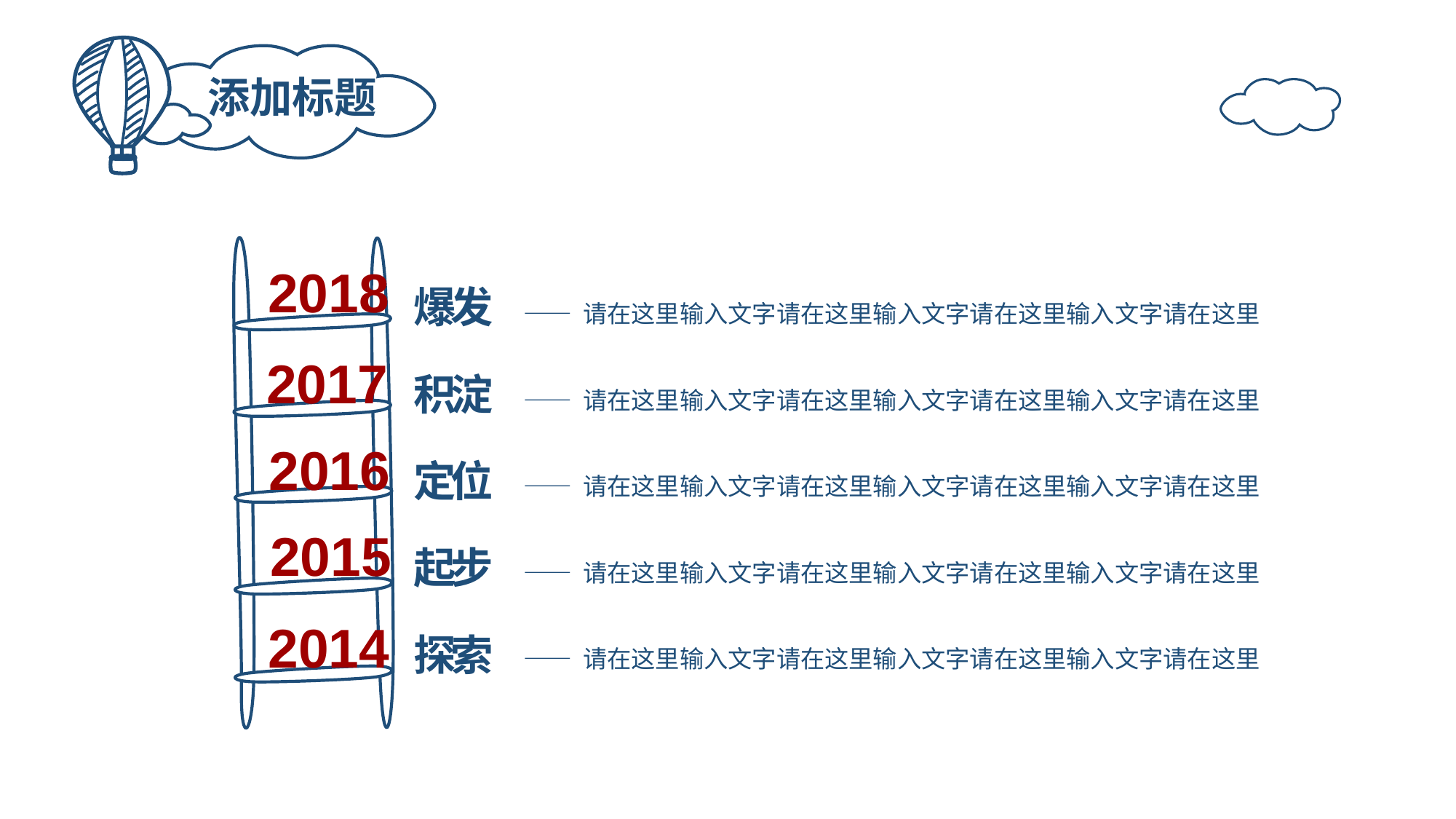

添加标题

2018
爆发
—— 请在这里输入文字请在这里输入文字请在这里输入文字请在这里

2017
积淀
—— 请在这里输入文字请在这里输入文字请在这里输入文字请在这里

2016
定位
—— 请在这里输入文字请在这里输入文字请在这里输入文字请在这里

2015
起步
—— 请在这里输入文字请在这里输入文字请在这里输入文字请在这里

2014
探索
—— 请在这里输入文字请在这里输入文字请在这里输入文字请在这里